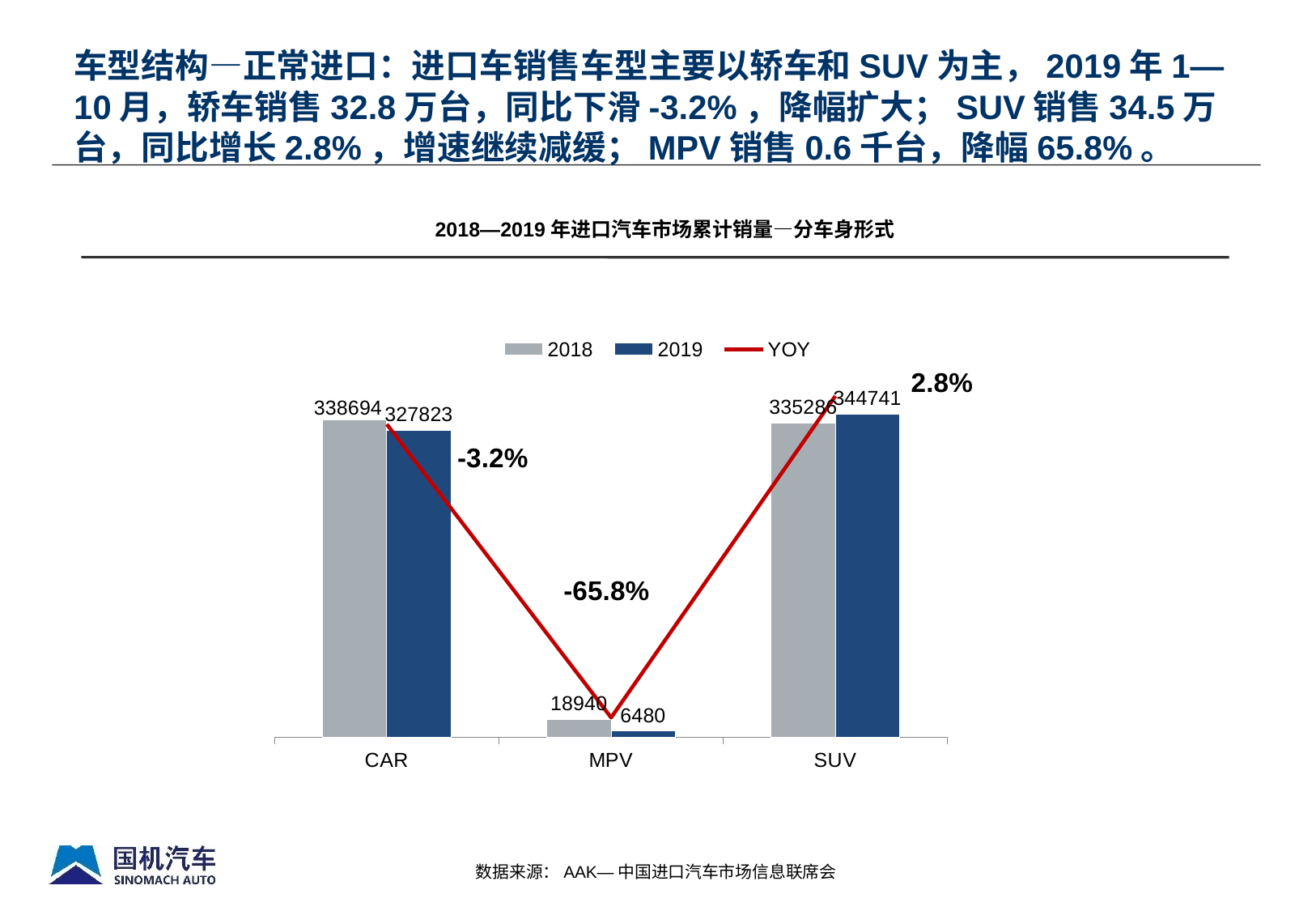

# 车型结构—正常进口：进口车销售车型主要以轿车和SUV为主，2019年1—10月，轿车销售32.8万台，同比下滑-3.2%，降幅扩大；SUV销售34.5万台，同比增长2.8%，增速继续减缓；MPV销售0.6千台，降幅65.8%。

2018—2019年进口汽车市场累计销量—分车身形式

### Chart

| Category | 2018 | 2019 | YOY |
|---|---|---|---|
| CAR | 338694.0 | 327823.0 | -0.03209681895752503 |
| MPV | 18940.0 | 6480.0 | -0.6578669482576558 |
| SUV | 335286.0 | 344741.0 | 0.02819980553915169 |
数据来源：AAK—中国进口汽车市场信息联席会